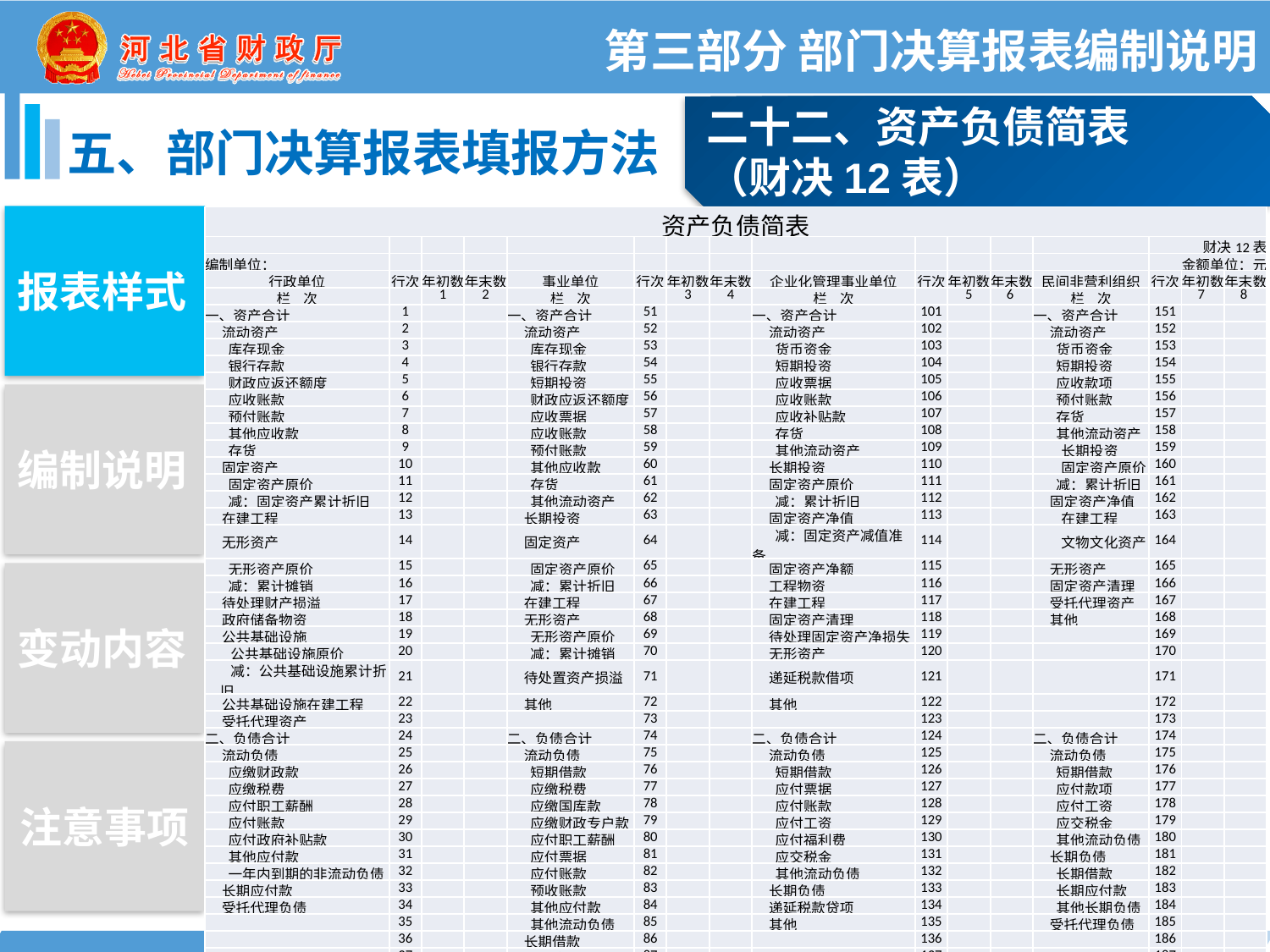

第三部分 部门决算报表编制说明
二十二、资产负债简表
（财决12表）
五、部门决算报表填报方法
报表样式
| 资产负债简表 |  |  |  |  |  |  |  |  |  |  |  |  |  |  |  |
| --- | --- | --- | --- | --- | --- | --- | --- | --- | --- | --- | --- | --- | --- | --- | --- |
|  |  |  |  |  |  |  |  |  |  |  |  |  | 财决12表 |  |  |
| 编制单位： |  |  |  |  |  |  |  |  |  |  |  |  | 金额单位：元 |  |  |
| 行政单位 | 行次 | 年初数 | 年末数 | 事业单位 | 行次 | 年初数 | 年末数 | 企业化管理事业单位 | 行次 | 年初数 | 年末数 | 民间非营利组织 | 行次 | 年初数 | 年末数 |
| 栏 次 |  | 1 | 2 | 栏 次 |  | 3 | 4 | 栏 次 |  | 5 | 6 | 栏 次 |  | 7 | 8 |
| 一、资产合计 | 1 |  |  | 一、资产合计 | 51 |  |  | 一、资产合计 | 101 |  |  | 一、资产合计 | 151 |  |  |
| 流动资产 | 2 |  |  | 流动资产 | 52 |  |  | 流动资产 | 102 |  |  | 流动资产 | 152 |  |  |
| 库存现金 | 3 |  |  | 库存现金 | 53 |  |  | 货币资金 | 103 |  |  | 货币资金 | 153 |  |  |
| 银行存款 | 4 |  |  | 银行存款 | 54 |  |  | 短期投资 | 104 |  |  | 短期投资 | 154 |  |  |
| 财政应返还额度 | 5 |  |  | 短期投资 | 55 |  |  | 应收票据 | 105 |  |  | 应收款项 | 155 |  |  |
| 应收账款 | 6 |  |  | 财政应返还额度 | 56 |  |  | 应收账款 | 106 |  |  | 预付账款 | 156 |  |  |
| 预付账款 | 7 |  |  | 应收票据 | 57 |  |  | 应收补贴款 | 107 |  |  | 存货 | 157 |  |  |
| 其他应收款 | 8 |  |  | 应收账款 | 58 |  |  | 存货 | 108 |  |  | 其他流动资产 | 158 |  |  |
| 存货 | 9 |  |  | 预付账款 | 59 |  |  | 其他流动资产 | 109 |  |  | 长期投资 | 159 |  |  |
| 固定资产 | 10 |  |  | 其他应收款 | 60 |  |  | 长期投资 | 110 |  |  | 固定资产原价 | 160 |  |  |
| 固定资产原价 | 11 |  |  | 存货 | 61 |  |  | 固定资产原价 | 111 |  |  | 减：累计折旧 | 161 |  |  |
| 减：固定资产累计折旧 | 12 |  |  | 其他流动资产 | 62 |  |  | 减：累计折旧 | 112 |  |  | 固定资产净值 | 162 |  |  |
| 在建工程 | 13 |  |  | 长期投资 | 63 |  |  | 固定资产净值 | 113 |  |  | 在建工程 | 163 |  |  |
| 无形资产 | 14 |  |  | 固定资产 | 64 |  |  | 减：固定资产减值准备 | 114 |  |  | 文物文化资产 | 164 |  |  |
| 无形资产原价 | 15 |  |  | 固定资产原价 | 65 |  |  | 固定资产净额 | 115 |  |  | 无形资产 | 165 |  |  |
| 减：累计摊销 | 16 |  |  | 减：累计折旧 | 66 |  |  | 工程物资 | 116 |  |  | 固定资产清理 | 166 |  |  |
| 待处理财产损溢 | 17 |  |  | 在建工程 | 67 |  |  | 在建工程 | 117 |  |  | 受托代理资产 | 167 |  |  |
| 政府储备物资 | 18 |  |  | 无形资产 | 68 |  |  | 固定资产清理 | 118 |  |  | 其他 | 168 |  |  |
| 公共基础设施 | 19 |  |  | 无形资产原价 | 69 |  |  | 待处理固定资产净损失 | 119 |  |  |  | 169 |  |  |
| 公共基础设施原价 | 20 |  |  | 减：累计摊销 | 70 |  |  | 无形资产 | 120 |  |  |  | 170 |  |  |
| 减：公共基础设施累计折旧 | 21 |  |  | 待处置资产损溢 | 71 |  |  | 递延税款借项 | 121 |  |  |  | 171 |  |  |
| 公共基础设施在建工程 | 22 |  |  | 其他 | 72 |  |  | 其他 | 122 |  |  |  | 172 |  |  |
| 受托代理资产 | 23 |  |  |  | 73 |  |  |  | 123 |  |  |  | 173 |  |  |
| 二、负债合计 | 24 |  |  | 二、负债合计 | 74 |  |  | 二、负债合计 | 124 |  |  | 二、负债合计 | 174 |  |  |
| 流动负债 | 25 |  |  | 流动负债 | 75 |  |  | 流动负债 | 125 |  |  | 流动负债 | 175 |  |  |
| 应缴财政款 | 26 |  |  | 短期借款 | 76 |  |  | 短期借款 | 126 |  |  | 短期借款 | 176 |  |  |
| 应缴税费 | 27 |  |  | 应缴税费 | 77 |  |  | 应付票据 | 127 |  |  | 应付款项 | 177 |  |  |
| 应付职工薪酬 | 28 |  |  | 应缴国库款 | 78 |  |  | 应付账款 | 128 |  |  | 应付工资 | 178 |  |  |
| 应付账款 | 29 |  |  | 应缴财政专户款 | 79 |  |  | 应付工资 | 129 |  |  | 应交税金 | 179 |  |  |
| 应付政府补贴款 | 30 |  |  | 应付职工薪酬 | 80 |  |  | 应付福利费 | 130 |  |  | 其他流动负债 | 180 |  |  |
| 其他应付款 | 31 |  |  | 应付票据 | 81 |  |  | 应交税金 | 131 |  |  | 长期负债 | 181 |  |  |
| 一年内到期的非流动负债 | 32 |  |  | 应付账款 | 82 |  |  | 其他流动负债 | 132 |  |  | 长期借款 | 182 |  |  |
| 长期应付款 | 33 |  |  | 预收账款 | 83 |  |  | 长期负债 | 133 |  |  | 长期应付款 | 183 |  |  |
| 受托代理负债 | 34 |  |  | 其他应付款 | 84 |  |  | 递延税款贷项 | 134 |  |  | 其他长期负债 | 184 |  |  |
|  | 35 |  |  | 其他流动负债 | 85 |  |  | 其他 | 135 |  |  | 受托代理负债 | 185 |  |  |
|  | 36 |  |  | 长期借款 | 86 |  |  |  | 136 |  |  |  | 186 |  |  |
|  | 37 |  |  | 长期应付款 | 87 |  |  | 三、少数股东权益 | 137 |  |  |  | 187 |  |  |
|  | 38 |  |  |  | 88 |  |  |  | 138 |  |  |  | 188 |  |  |
| 三、净资产合计 | 39 |  |  | 三、净资产合计 | 89 |  |  | 四、所有者权益合计 | 139 |  |  | 三、净资产合计 | 189 |  |  |
| 财政拨款结转 | 40 |  |  | 事业基金 | 90 |  |  | 实收资本（股本） | 140 |  |  | 非限定性净资产 | 190 |  |  |
| 财政拨款结余 | 41 |  |  | 非流动资产基金 | 91 |  |  | 其中：国家资本 | 141 |  |  | 限定性净资产 | 191 |  |  |
| 其他资金结转结余 | 42 |  |  | 专用基金 | 92 |  |  | 资本公积 | 142 |  |  |  | 192 |  |  |
| 其中：项目结转 | 43 |  |  | 修购基金 | 93 |  |  | 盈余公积 | 143 |  |  |  | 193 |  |  |
| 资产基金 | 44 |  |  | 职工福利基金 | 94 |  |  | 未分配利润 | 144 |  |  |  | 194 |  |  |
| 待偿债净资产 | 45 |  |  | 其他专用基金 | 95 |  |  |  | 145 |  |  |  | 195 |  |  |
|  | 46 |  |  | 财政补助结转 | 96 |  |  |  | 146 |  |  | 资产总计 | 196 |  |  |
|  | 47 |  |  | 财政补助结余 | 97 |  |  |  | 147 |  |  | 负债总计 | 197 |  |  |
|  | 48 |  |  | 非财政补助结转 | 98 |  |  |  | 148 |  |  | 净资产总计 | 198 |  |  |
|  | 49 |  |  | 非财政补助结余 | 99 |  |  |  | 149 |  |  |  | 199 |  |  |
|  | 50 |  |  | 其他净资产 | 100 |  |  |  | 150 |  |  | 国有资产总量 | 200 |  |  |
编制说明
变动内容
注意事项
避免误填

101